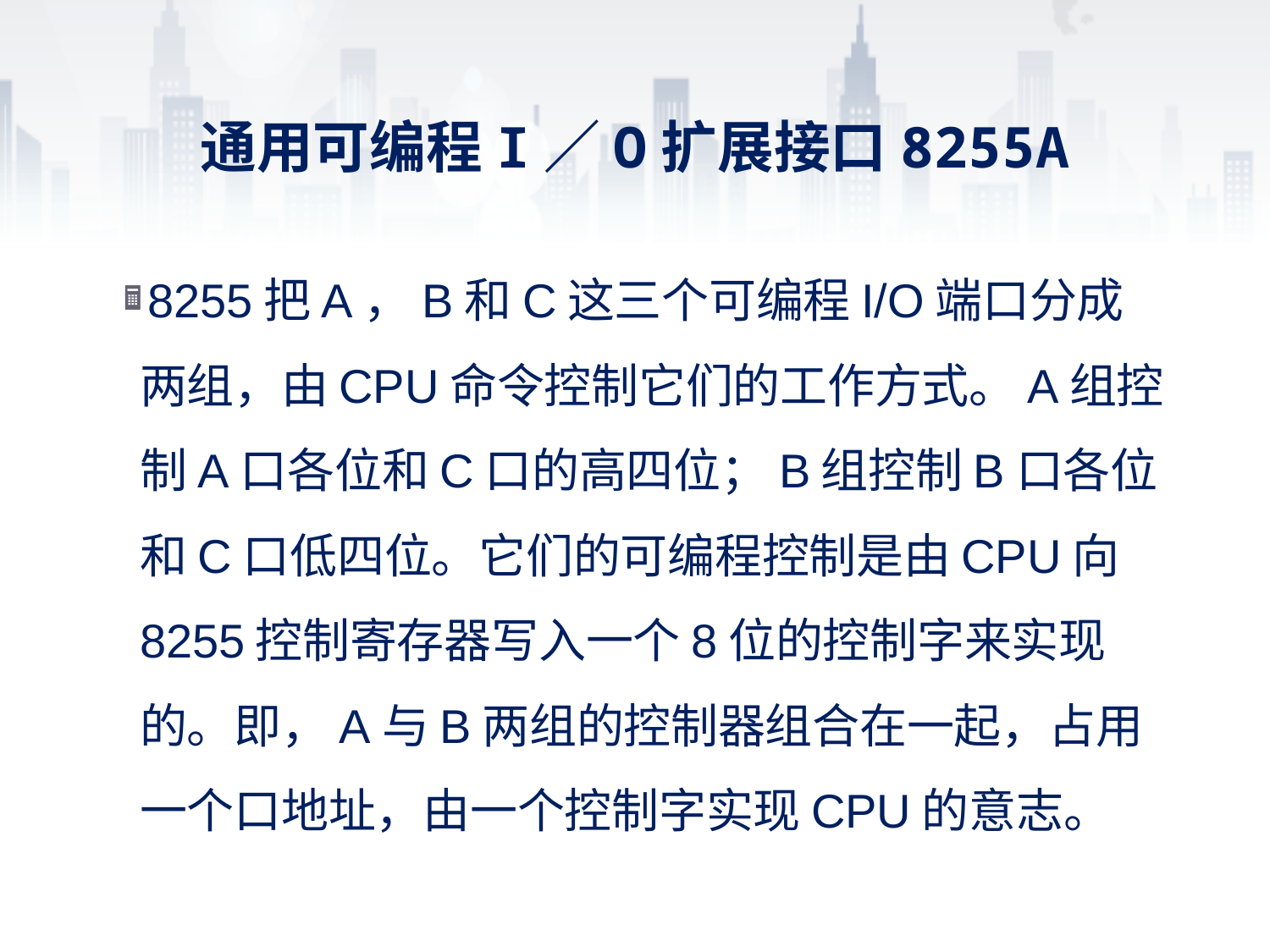

# 通用可编程I／O扩展接口8255A
8255把A，B和C这三个可编程I/O端口分成两组，由CPU命令控制它们的工作方式。A组控制A口各位和C口的高四位；B组控制B口各位和C口低四位。它们的可编程控制是由CPU向8255控制寄存器写入一个8位的控制字来实现的。即，A与B两组的控制器组合在一起，占用一个口地址，由一个控制字实现CPU的意志。